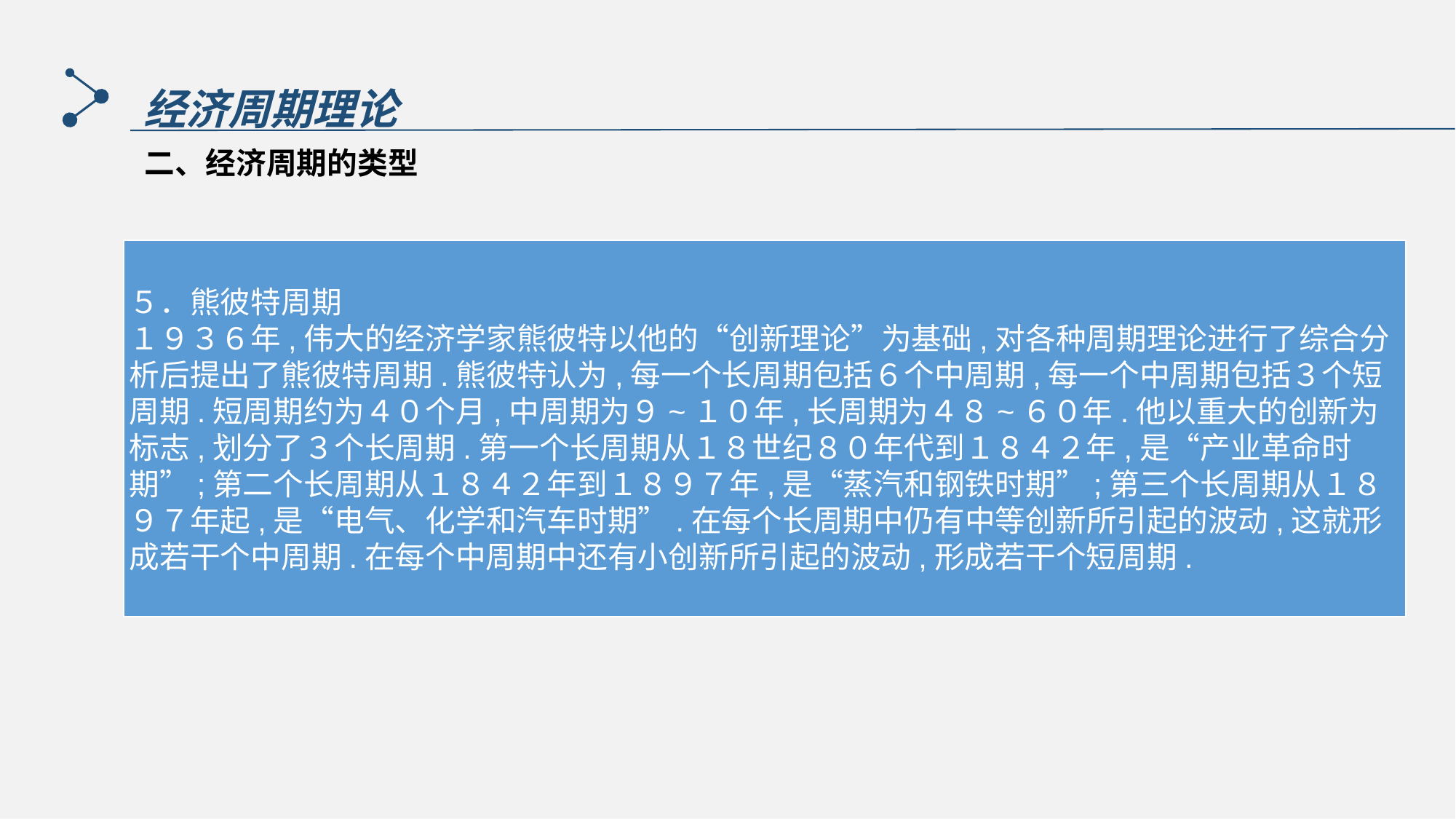

经济周期理论
二、经济周期的类型

５．熊彼特周期
１９３６年,伟大的经济学家熊彼特以他的“创新理论”为基础,对各种周期理论进行了综合分析后提出了熊彼特周期.熊彼特认为,每一个长周期包括６个中周期,每一个中周期包括３个短周期.短周期约为４０个月,中周期为９~１０年,长周期为４８~６０年.他以重大的创新为标志,划分了３个长周期.第一个长周期从１８世纪８０年代到１８４２年,是“产业革命时期”;第二个长周期从１８４２年到１８９７年,是“蒸汽和钢铁时期”;第三个长周期从１８９７年起,是“电气、化学和汽车时期”.在每个长周期中仍有中等创新所引起的波动,这就形成若干个中周期.在每个中周期中还有小创新所引起的波动,形成若干个短周期.